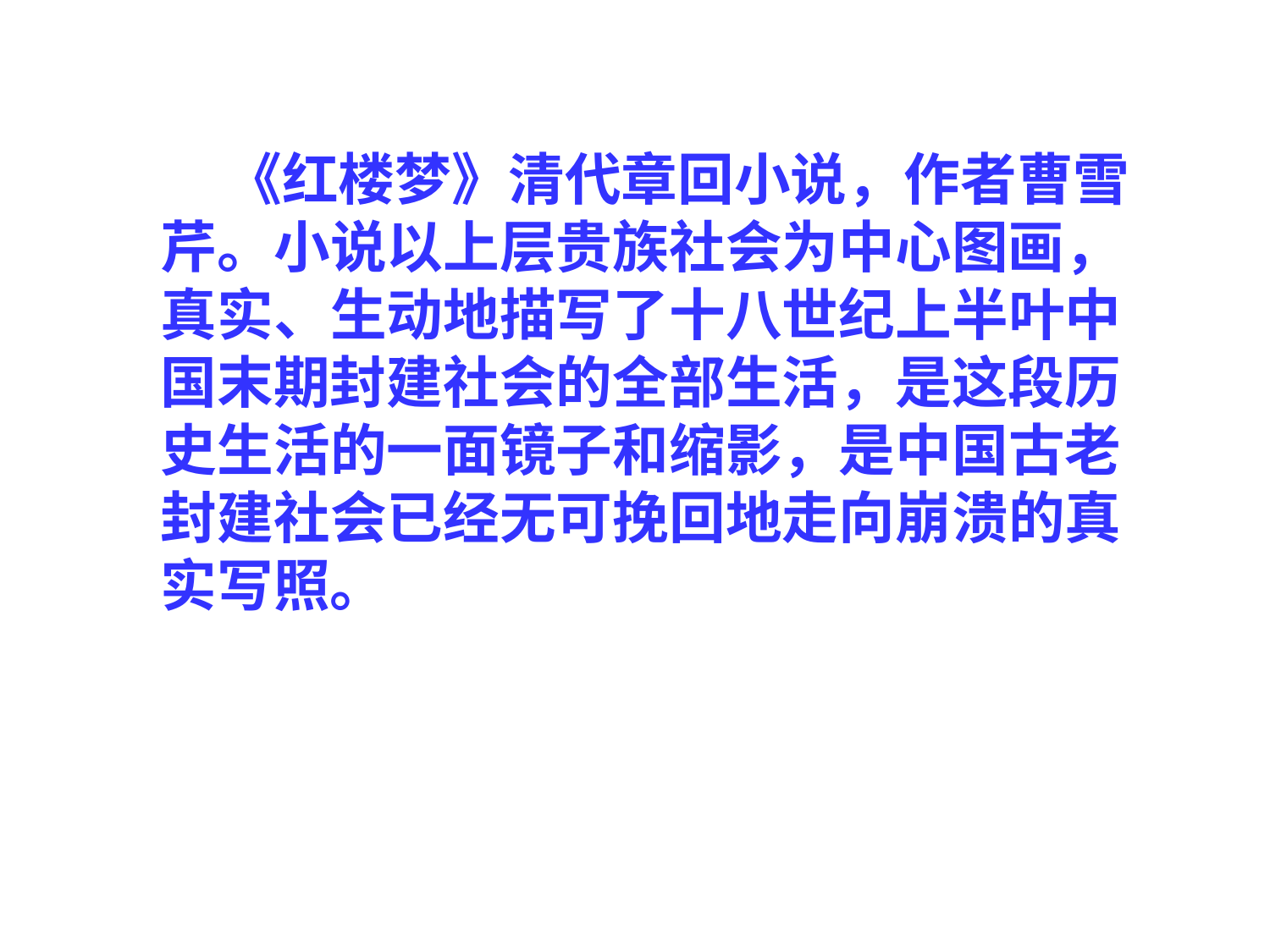

《红楼梦》清代章回小说，作者曹雪芹。小说以上层贵族社会为中心图画，真实、生动地描写了十八世纪上半叶中国末期封建社会的全部生活，是这段历史生活的一面镜子和缩影，是中国古老封建社会已经无可挽回地走向崩溃的真实写照。